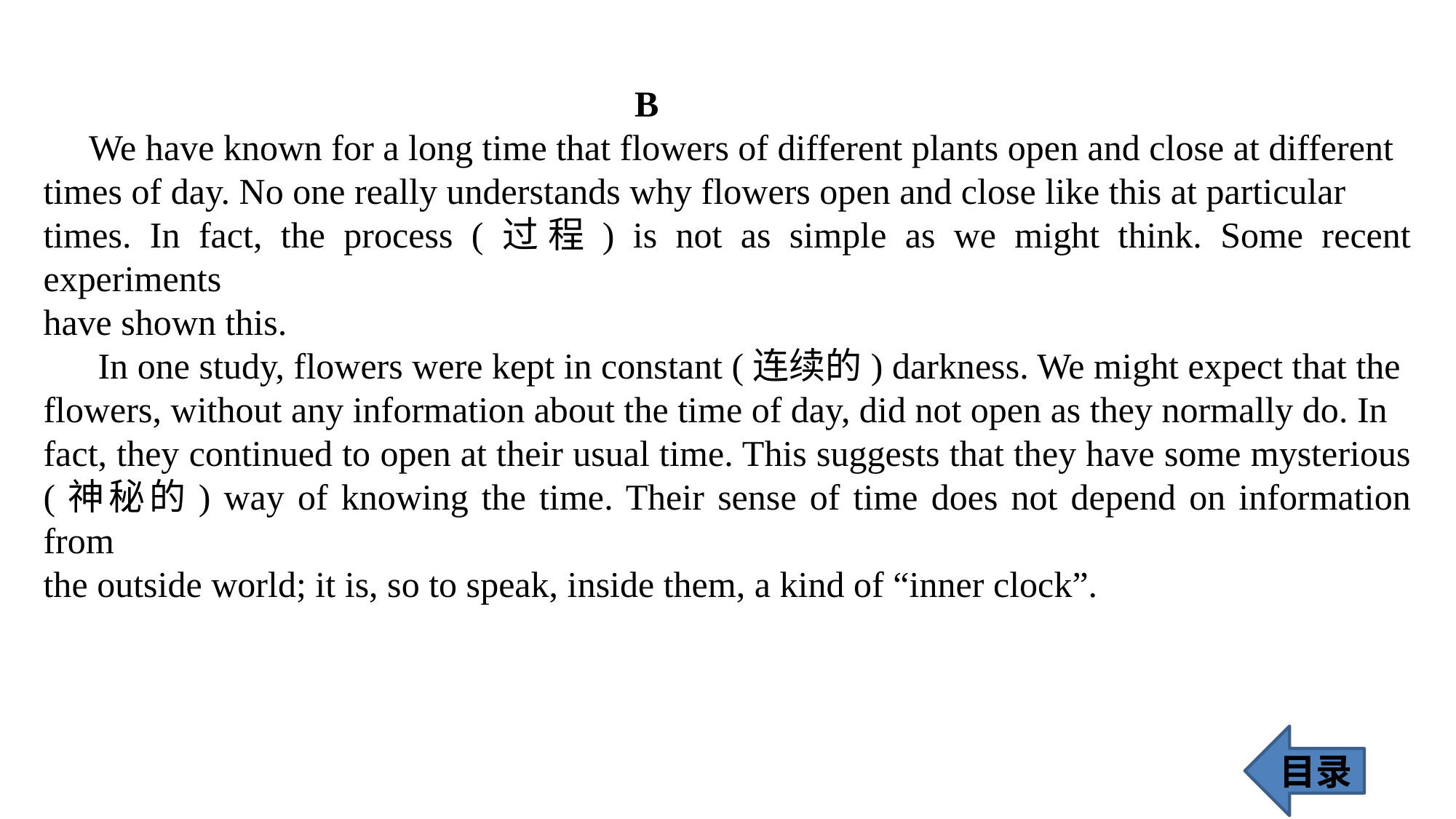

B
     We have known for a long time that flowers of different plants open and close at different
times of day. No one really understands why flowers open and close like this at particular
times. In fact, the process (过程) is not as simple as we might think. Some recent experiments
have shown this.
      In one study, flowers were kept in constant (连续的) darkness. We might expect that the
flowers, without any information about the time of day, did not open as they normally do. In
fact, they continued to open at their usual time. This suggests that they have some mysterious
(神秘的) way of knowing the time. Their sense of time does not depend on information from
the outside world; it is, so to speak, inside them, a kind of “inner clock”.
目录
37